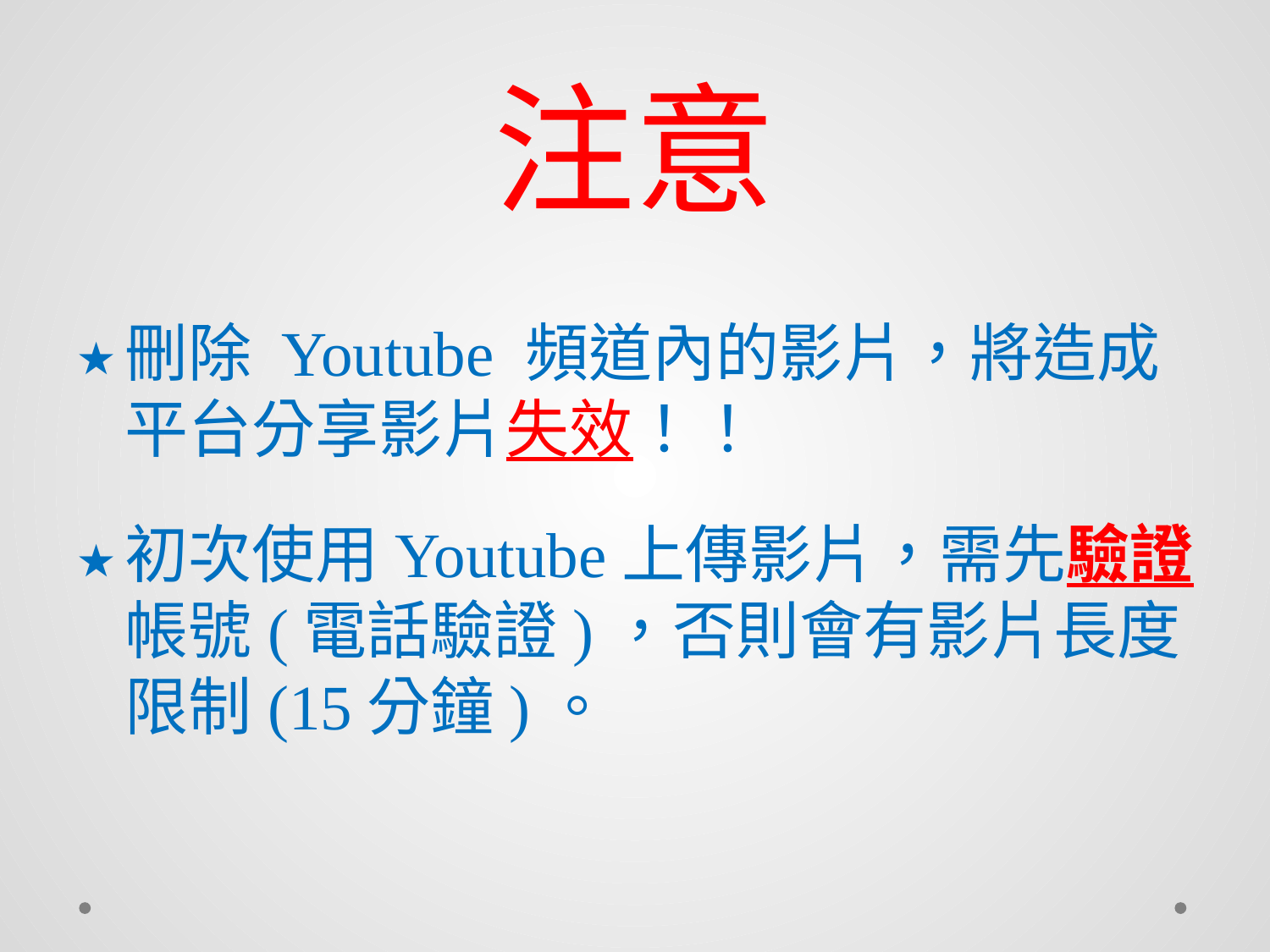

# 注意
刪除 Youtube 頻道內的影片，將造成平台分享影片失效！！

初次使用Youtube上傳影片，需先驗證帳號(電話驗證)，否則會有影片長度限制(15分鐘)。